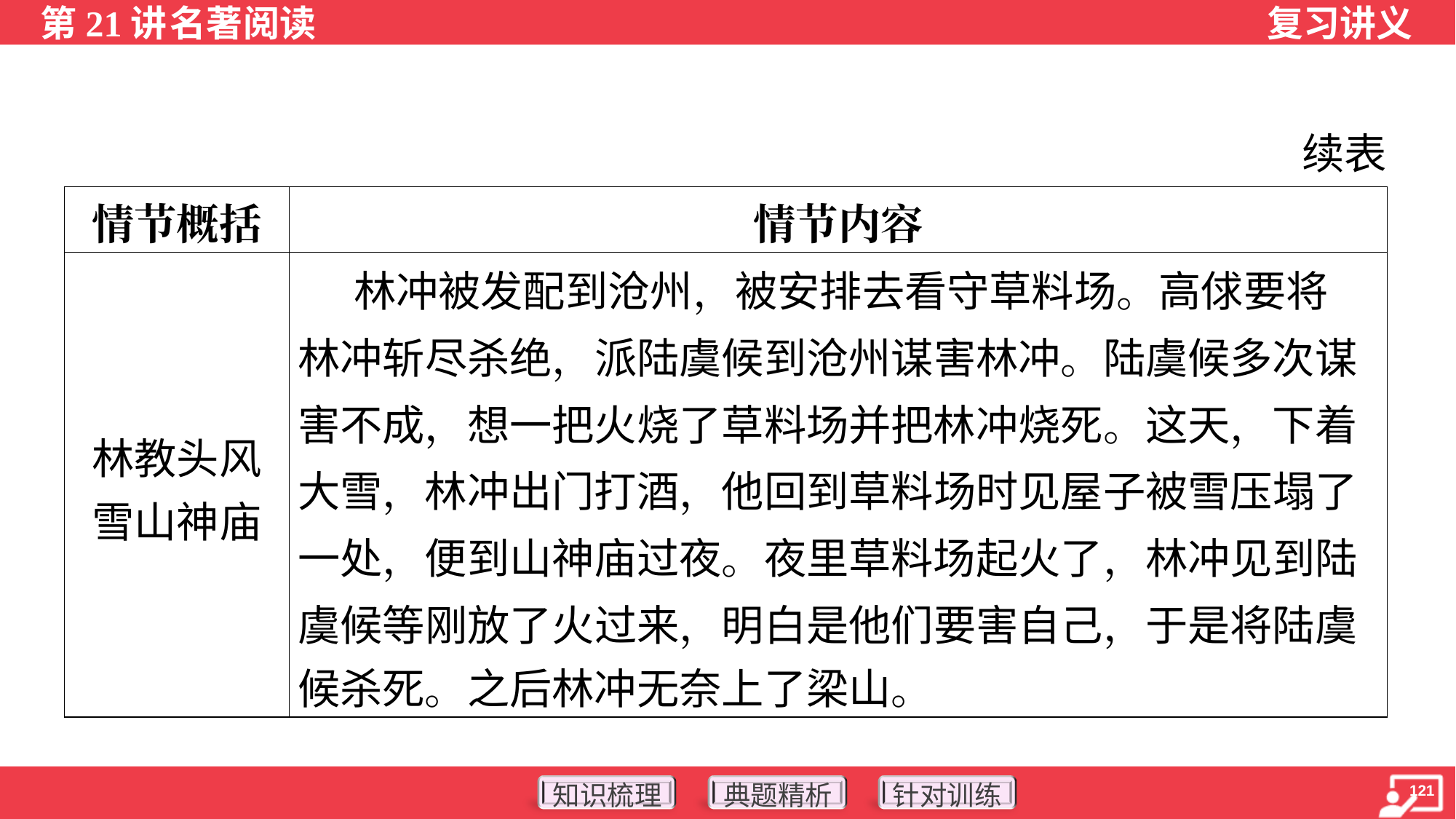

续表
| 情节概括 | 情节内容 |
| --- | --- |
| 林教头风 雪山神庙 | 林冲被发配到沧州，被安排去看守草料场。高俅要将 林冲斩尽杀绝，派陆虞候到沧州谋害林冲。陆虞候多次谋 害不成，想一把火烧了草料场并把林冲烧死。这天，下着 大雪，林冲出门打酒，他回到草料场时见屋子被雪压塌了 一处，便到山神庙过夜。夜里草料场起火了，林冲见到陆 虞候等刚放了火过来，明白是他们要害自己，于是将陆虞 候杀死。之后林冲无奈上了梁山。 |